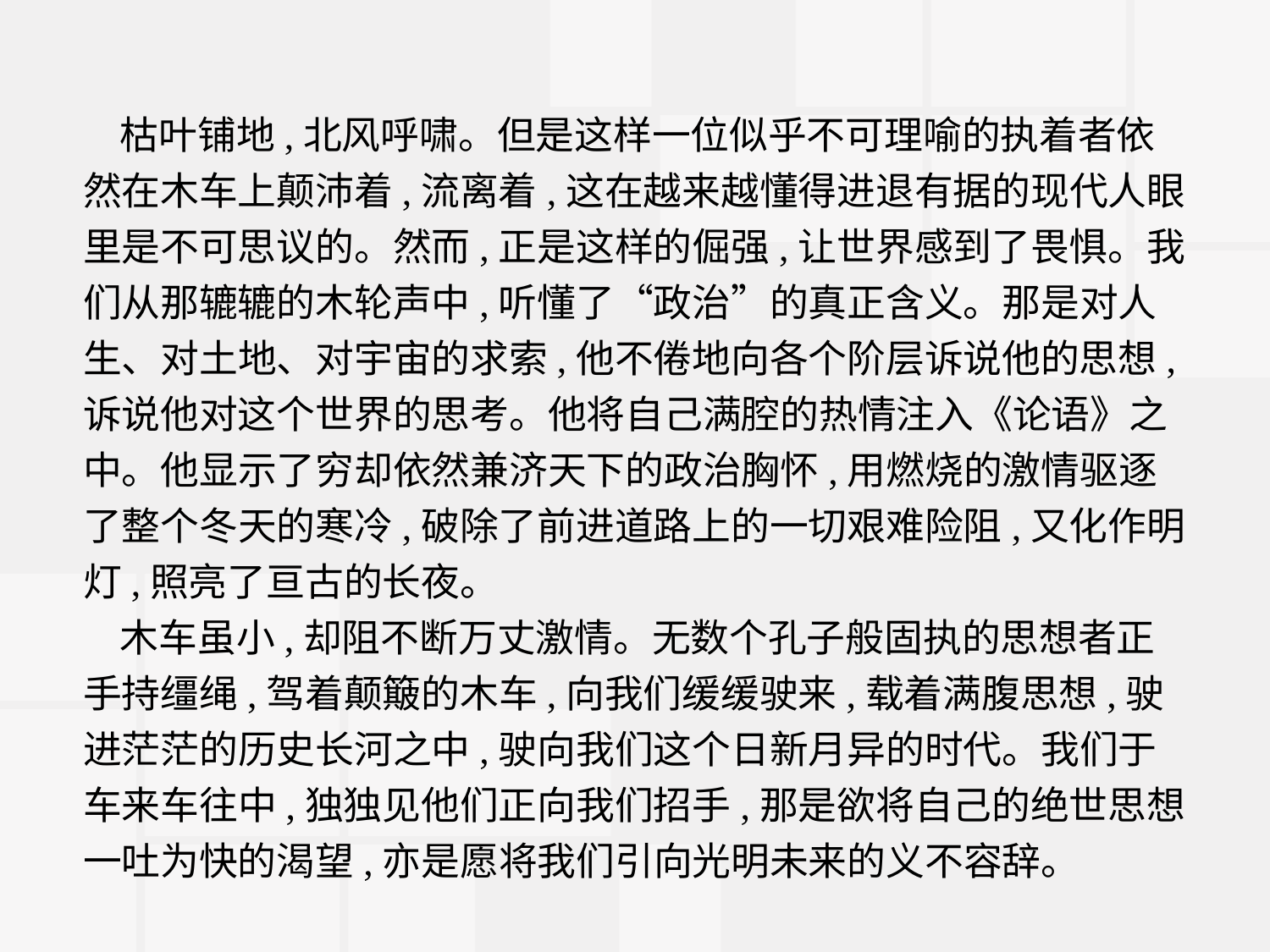

枯叶铺地,北风呼啸。但是这样一位似乎不可理喻的执着者依然在木车上颠沛着,流离着,这在越来越懂得进退有据的现代人眼里是不可思议的。然而,正是这样的倔强,让世界感到了畏惧。我们从那辘辘的木轮声中,听懂了“政治”的真正含义。那是对人生、对土地、对宇宙的求索,他不倦地向各个阶层诉说他的思想,诉说他对这个世界的思考。他将自己满腔的热情注入《论语》之中。他显示了穷却依然兼济天下的政治胸怀,用燃烧的激情驱逐了整个冬天的寒冷,破除了前进道路上的一切艰难险阻,又化作明灯,照亮了亘古的长夜。
木车虽小,却阻不断万丈激情。无数个孔子般固执的思想者正手持缰绳,驾着颠簸的木车,向我们缓缓驶来,载着满腹思想,驶进茫茫的历史长河之中,驶向我们这个日新月异的时代。我们于车来车往中,独独见他们正向我们招手,那是欲将自己的绝世思想一吐为快的渴望,亦是愿将我们引向光明未来的义不容辞。